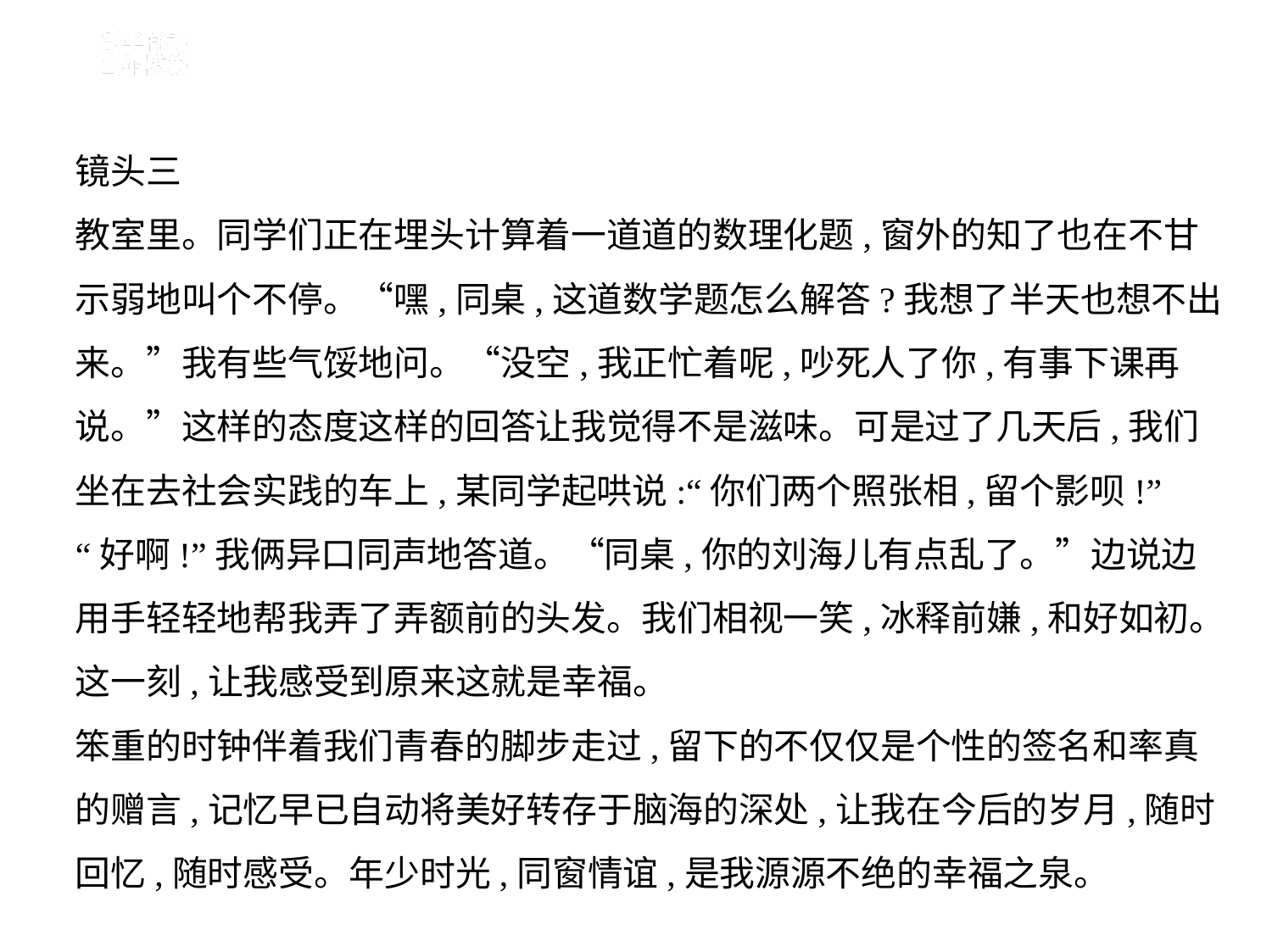

镜头三
教室里。同学们正在埋头计算着一道道的数理化题,窗外的知了也在不甘
示弱地叫个不停。“嘿,同桌,这道数学题怎么解答?我想了半天也想不出
来。”我有些气馁地问。“没空,我正忙着呢,吵死人了你,有事下课再
说。”这样的态度这样的回答让我觉得不是滋味。可是过了几天后,我们
坐在去社会实践的车上,某同学起哄说:“你们两个照张相,留个影呗!”
“好啊!”我俩异口同声地答道。“同桌,你的刘海儿有点乱了。”边说边
用手轻轻地帮我弄了弄额前的头发。我们相视一笑,冰释前嫌,和好如初。
这一刻,让我感受到原来这就是幸福。
笨重的时钟伴着我们青春的脚步走过,留下的不仅仅是个性的签名和率真
的赠言,记忆早已自动将美好转存于脑海的深处,让我在今后的岁月,随时
回忆,随时感受。年少时光,同窗情谊,是我源源不绝的幸福之泉。